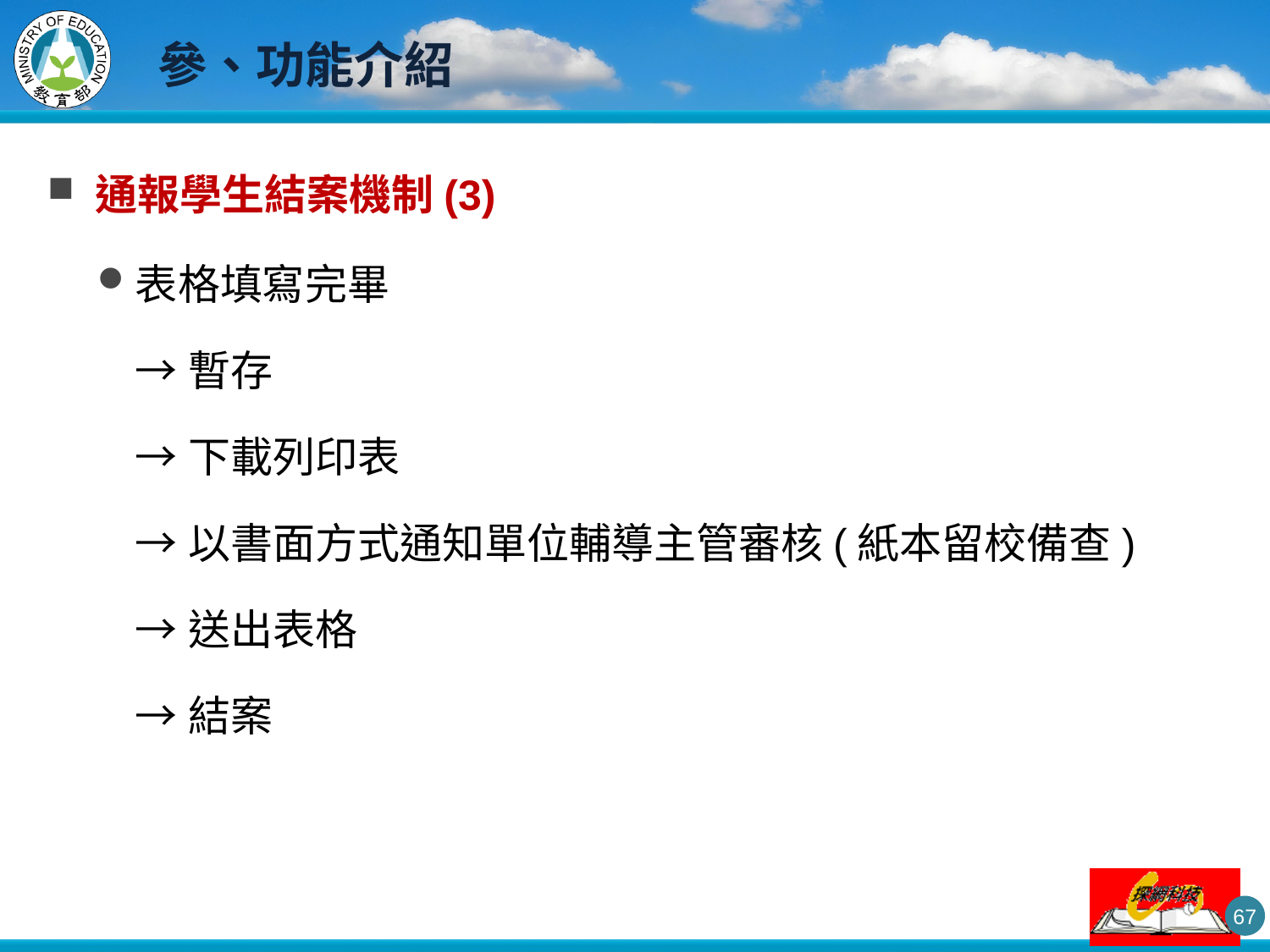

# 參、功能介紹
通報學生結案機制(3)
表格填寫完畢
    →暫存
    →下載列印表
    →以書面方式通知單位輔導主管審核(紙本留校備查)
    →送出表格
    →結案
67